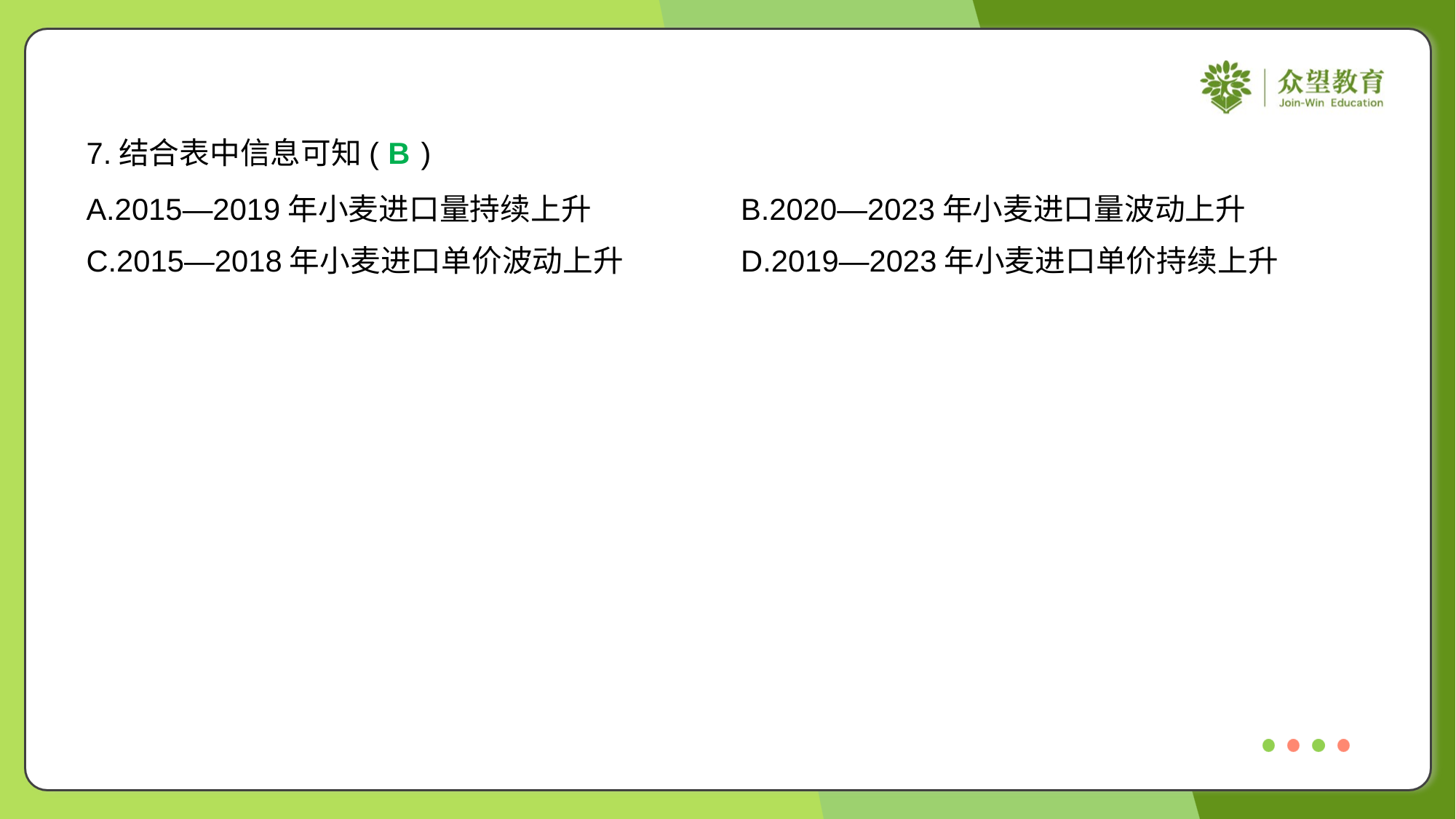

7.结合表中信息可知(     )
B
A.2015—2019年小麦进口量持续上升	B.2020—2023年小麦进口量波动上升
C.2015—2018年小麦进口单价波动上升	D.2019—2023年小麦进口单价持续上升